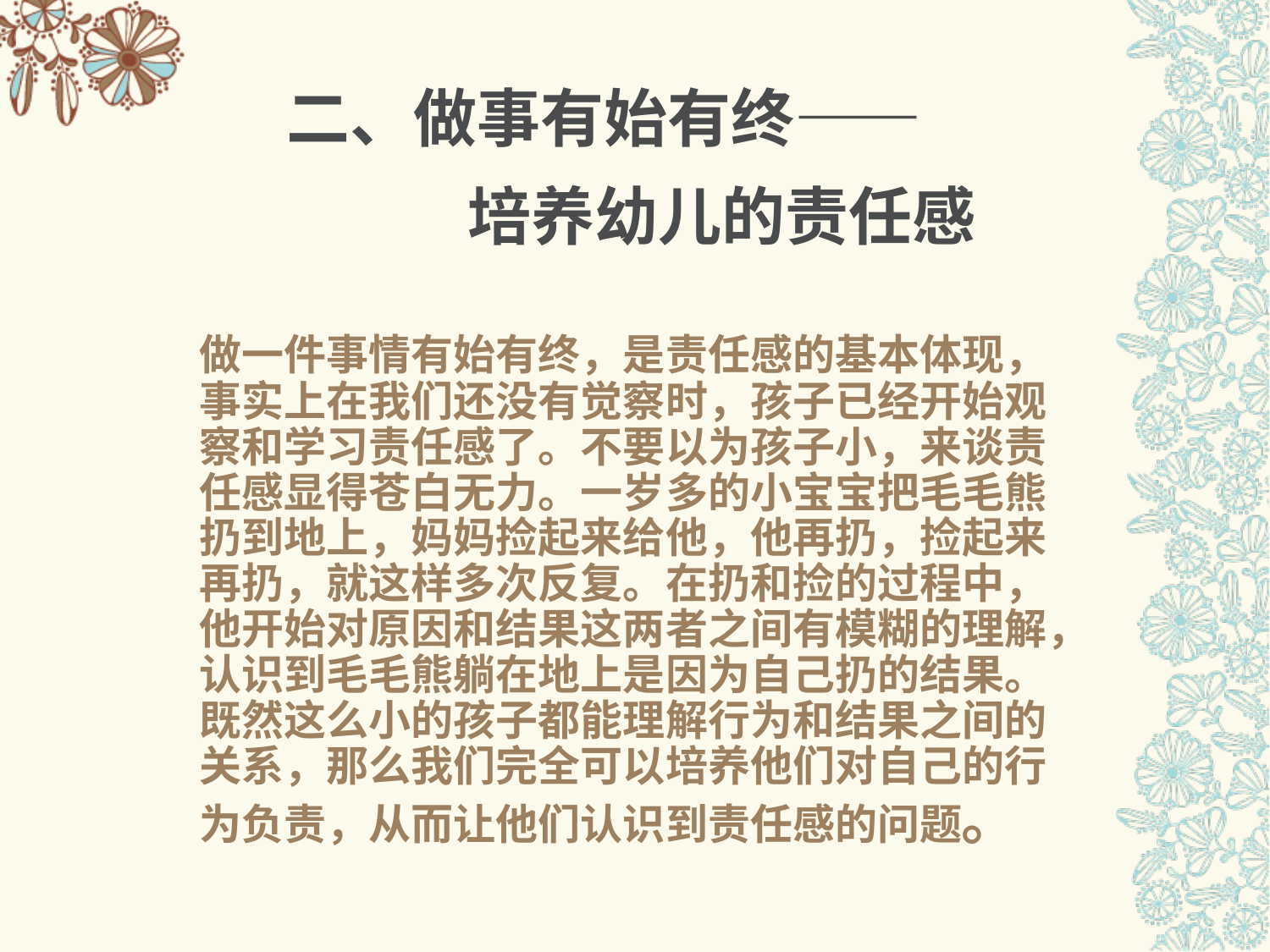

二、做事有始有终——
                培养幼儿的责任感
# 做一件事情有始有终，是责任感的基本体现，事实上在我们还没有觉察时，孩子已经开始观察和学习责任感了。不要以为孩子小，来谈责任感显得苍白无力。一岁多的小宝宝把毛毛熊扔到地上，妈妈捡起来给他，他再扔，捡起来再扔，就这样多次反复。在扔和捡的过程中，他开始对原因和结果这两者之间有模糊的理解，认识到毛毛熊躺在地上是因为自己扔的结果。既然这么小的孩子都能理解行为和结果之间的关系，那么我们完全可以培养他们对自己的行为负责，从而让他们认识到责任感的问题。